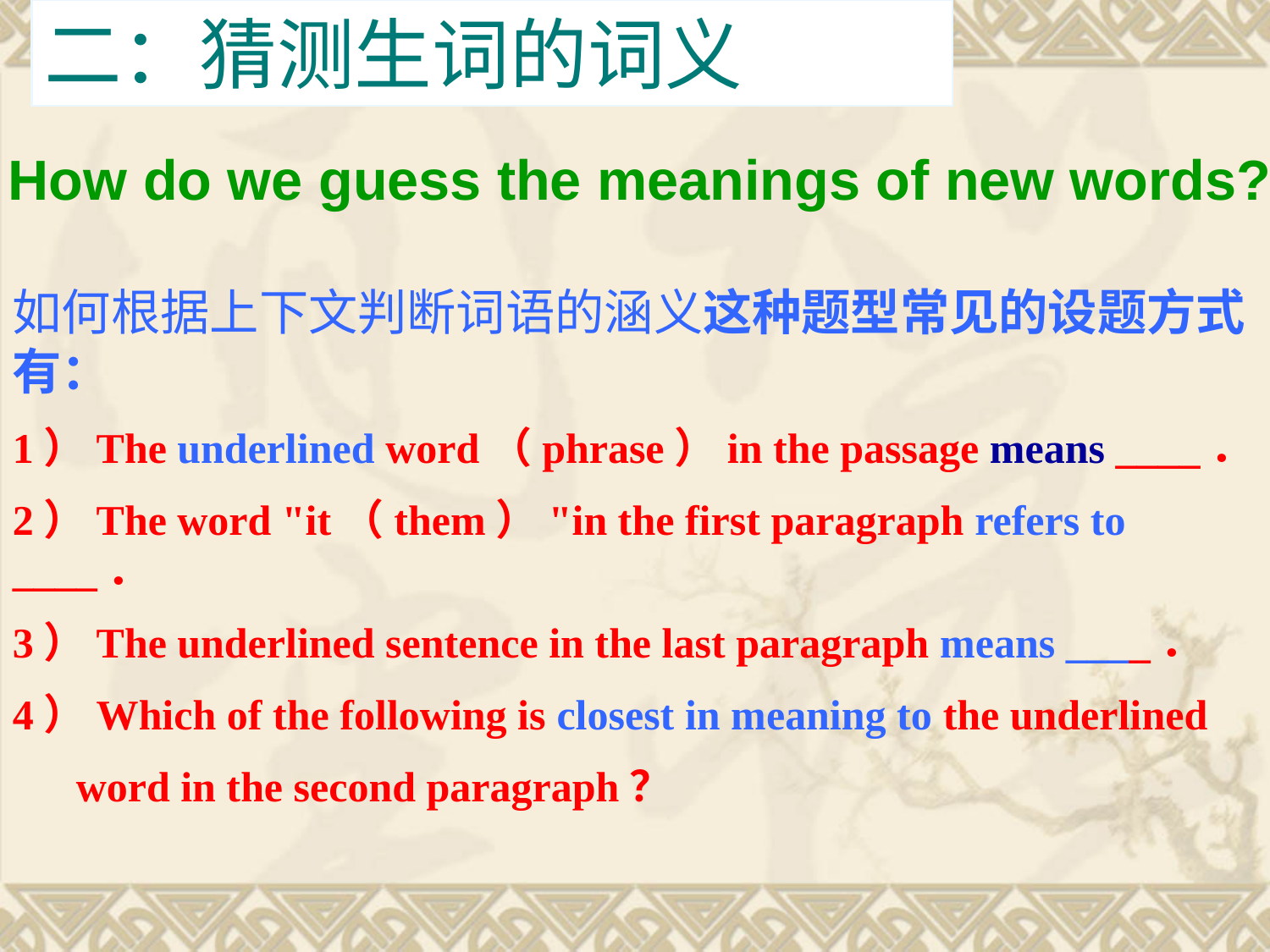

二：猜测生词的词义
How do we guess the meanings of new words?
如何根据上下文判断词语的涵义这种题型常见的设题方式有：
1）The underlined word（phrase）in the passage means ____．
2）The word "it（them）"in the first paragraph refers to ____．
3）The underlined sentence in the last paragraph means ____．
4）Which of the following is closest in meaning to the underlined
      word in the second paragraph？